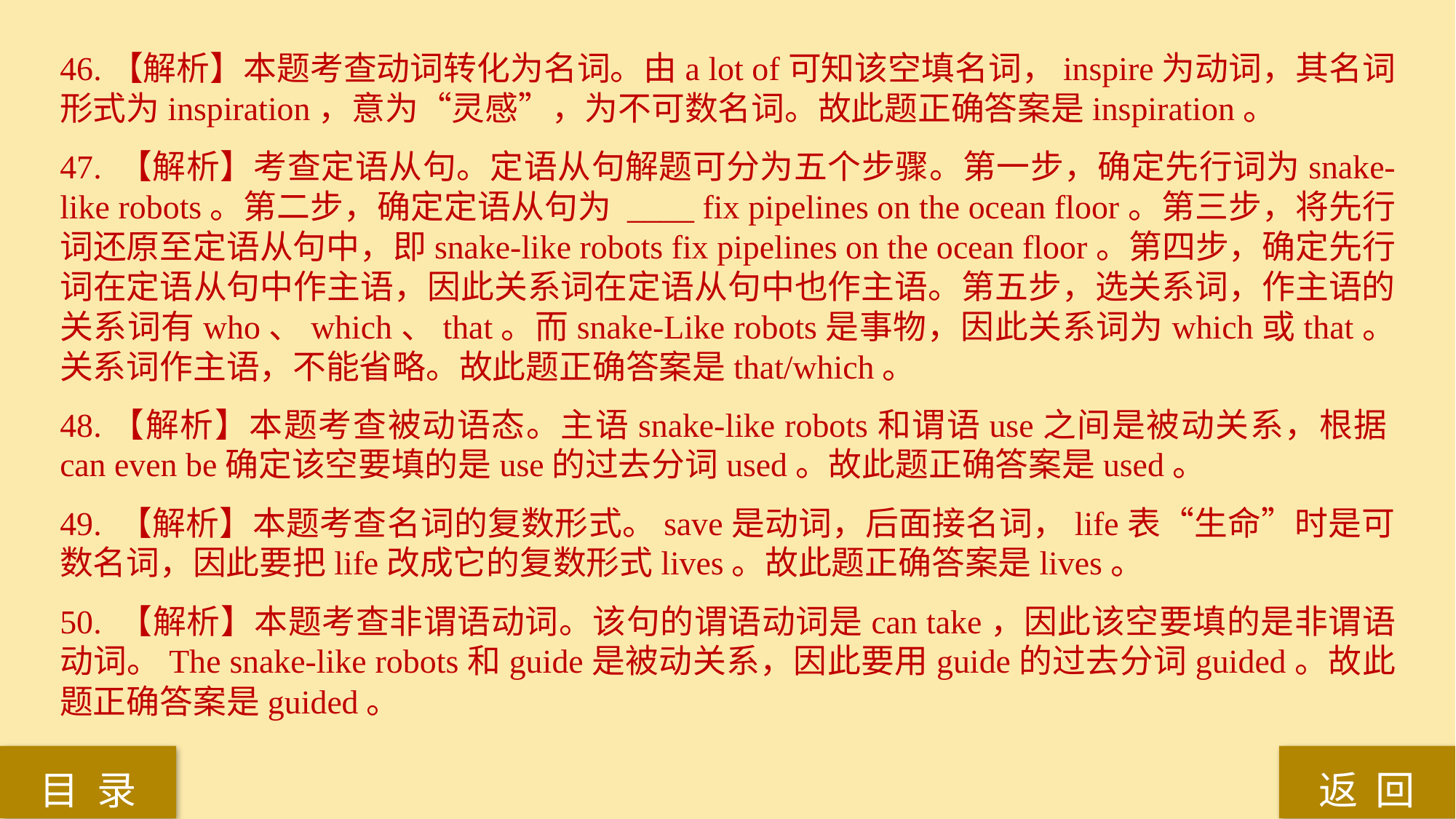

46.【解析】本题考查动词转化为名词。由a lot of可知该空填名词，inspire为动词，其名词形式为inspiration，意为“灵感”，为不可数名词。故此题正确答案是inspiration。
47. 【解析】考查定语从句。定语从句解题可分为五个步骤。第一步，确定先行词为snake-like robots。第二步，确定定语从句为 ____ fix pipelines on the ocean floor。第三步，将先行词还原至定语从句中，即snake-like robots fix pipelines on the ocean floor。第四步，确定先行词在定语从句中作主语，因此关系词在定语从句中也作主语。第五步，选关系词，作主语的关系词有who、which、that。而snake-Like robots是事物，因此关系词为which或that。关系词作主语，不能省略。故此题正确答案是that/which。
48.【解析】本题考查被动语态。主语snake-like robots和谓语use之间是被动关系，根据can even be确定该空要填的是use的过去分词used。故此题正确答案是used。
49. 【解析】本题考查名词的复数形式。save是动词，后面接名词，life表“生命”时是可数名词，因此要把life改成它的复数形式lives。故此题正确答案是lives。
50. 【解析】本题考查非谓语动词。该句的谓语动词是can take，因此该空要填的是非谓语动词。The snake-like robots和guide是被动关系，因此要用guide的过去分词guided。故此题正确答案是guided。
返  回